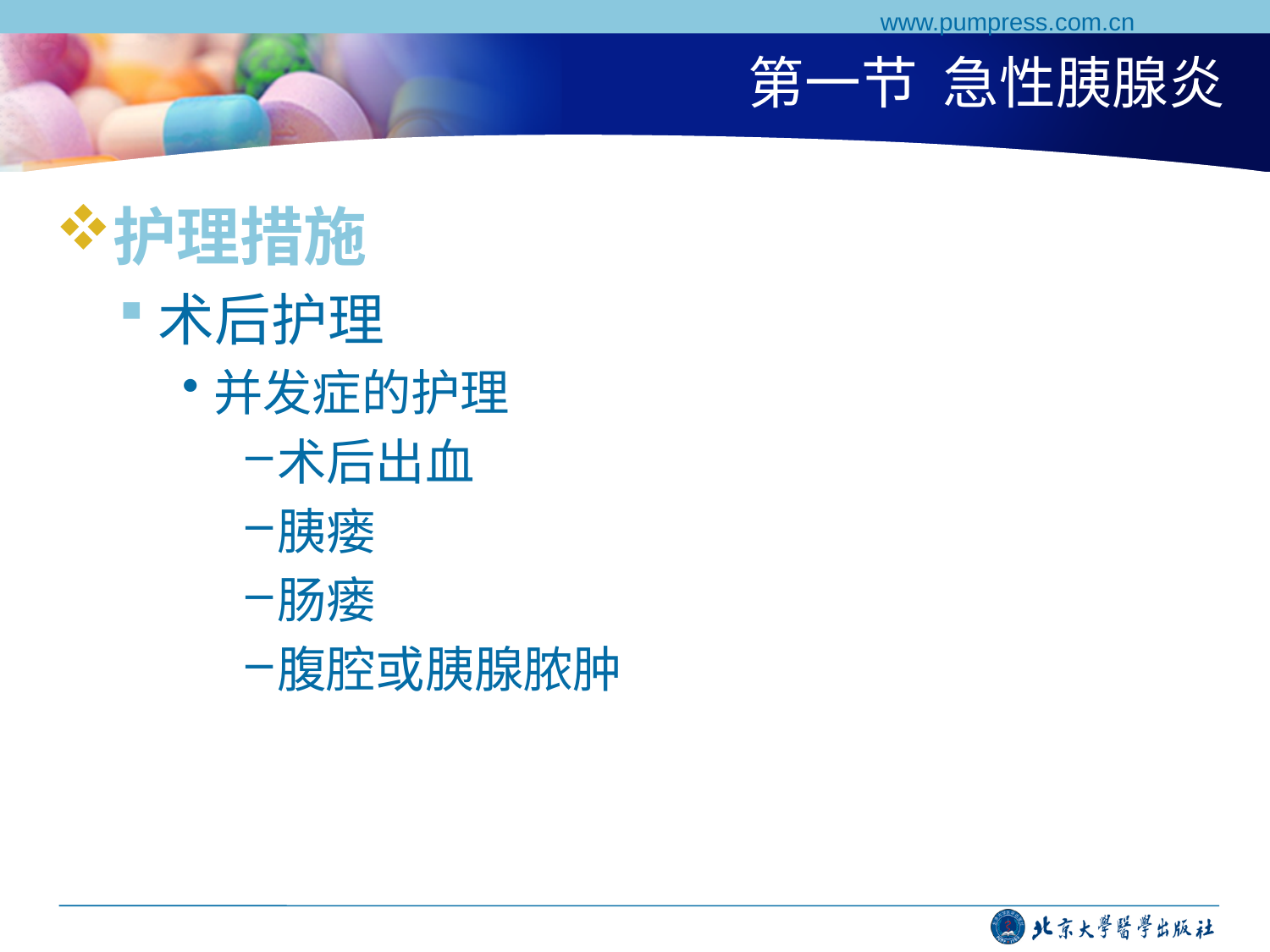

www.pumpress.com.cn
# 第一节  急性胰腺炎
护理措施
术后护理
并发症的护理
术后出血
胰瘘
肠瘘
腹腔或胰腺脓肿